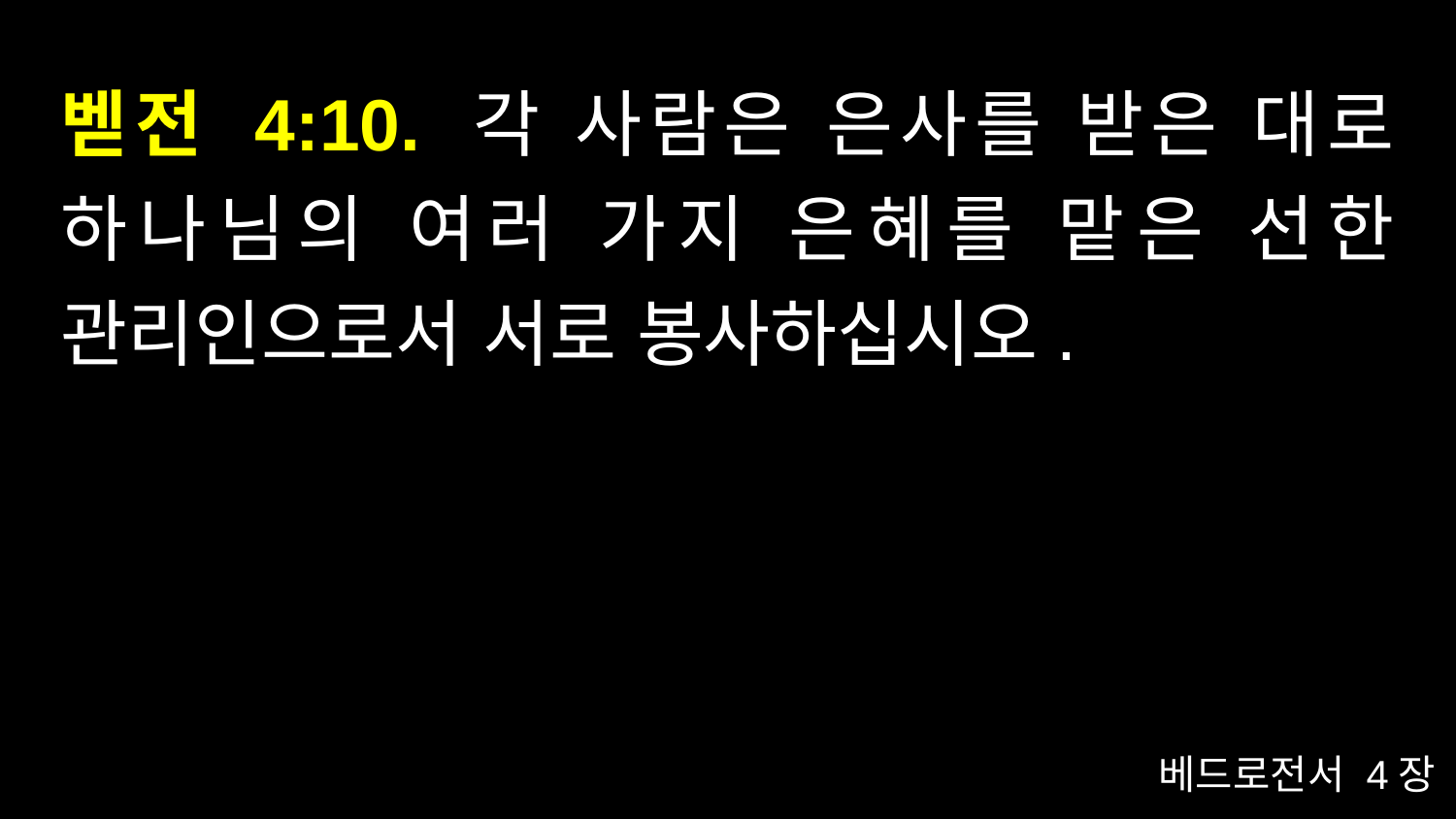

# 벧전 4:10. 각 사람은 은사를 받은 대로 하나님의 여러 가지 은혜를 맡은 선한 관리인으로서 서로 봉사하십시오.
베드로전서 4장